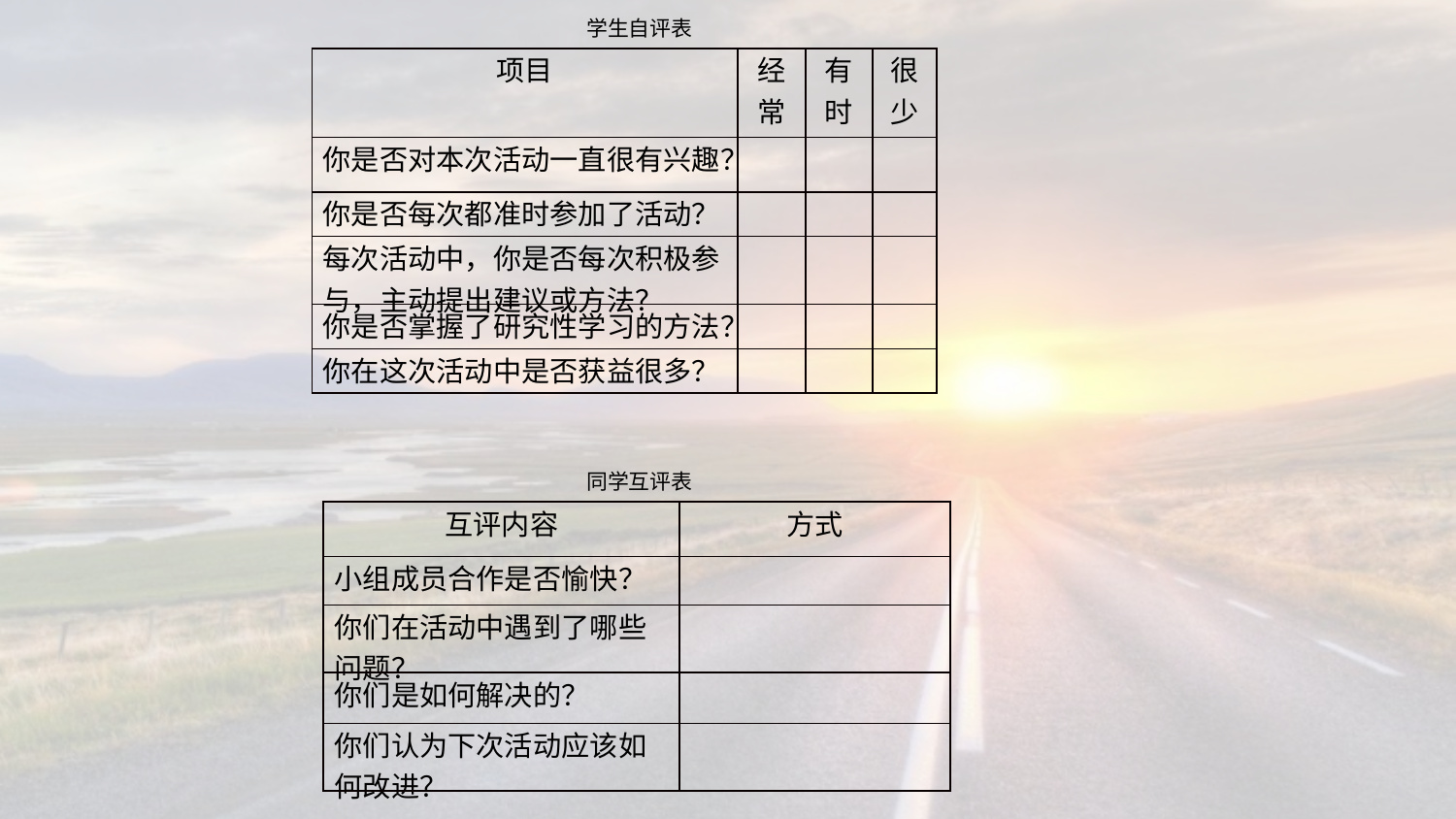

学生自评表
| 项目 | 经常 | 有时 | 很少 |
| --- | --- | --- | --- |
| 你是否对本次活动一直很有兴趣？ |  |  |  |
| 你是否每次都准时参加了活动？ |  |  |  |
| 每次活动中，你是否每次积极参与，主动提出建议或方法？ |  |  |  |
| 你是否掌握了研究性学习的方法？ |  |  |  |
| 你在这次活动中是否获益很多？ |  |  |  |

同学互评表
| 互评内容 | 方式 |
| --- | --- |
| 小组成员合作是否愉快？ |  |
| 你们在活动中遇到了哪些问题？ |  |
| 你们是如何解决的？ |  |
| 你们认为下次活动应该如何改进？ |  |